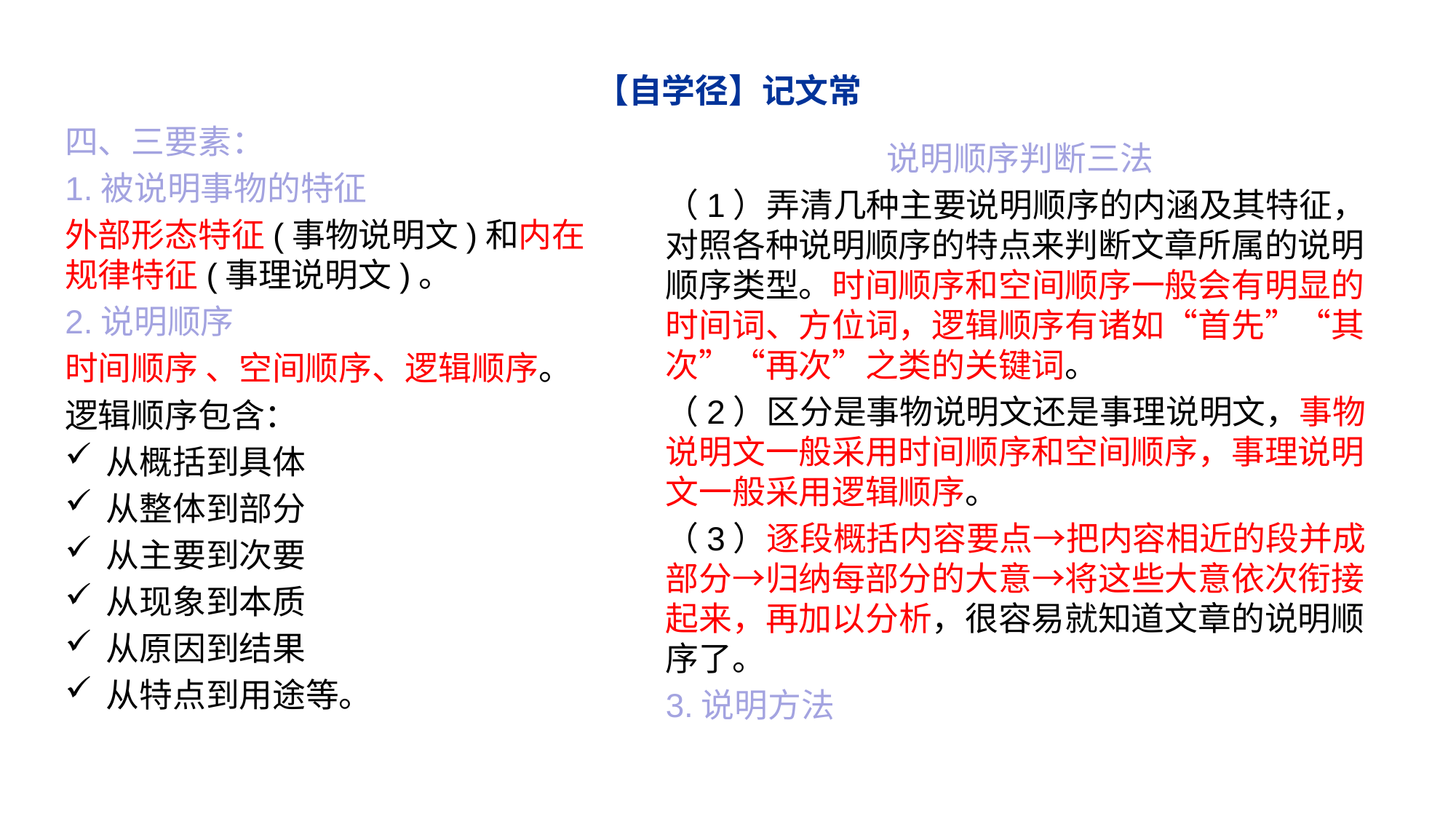

# 【自学径】记文常
四、三要素：
1.被说明事物的特征
外部形态特征(事物说明文)和内在规律特征(事理说明文)。
2.说明顺序
时间顺序 、空间顺序、逻辑顺序。
逻辑顺序包含：
从概括到具体
从整体到部分
从主要到次要
从现象到本质
从原因到结果
从特点到用途等。

说明顺序判断三法
（1）弄清几种主要说明顺序的内涵及其特征，对照各种说明顺序的特点来判断文章所属的说明顺序类型。时间顺序和空间顺序一般会有明显的时间词、方位词，逻辑顺序有诸如“首先”“其次”“再次”之类的关键词。
（2）区分是事物说明文还是事理说明文，事物说明文一般采用时间顺序和空间顺序，事理说明文一般采用逻辑顺序。
（3）逐段概括内容要点→把内容相近的段并成部分→归纳每部分的大意→将这些大意依次衔接起来，再加以分析，很容易就知道文章的说明顺序了。
3.说明方法